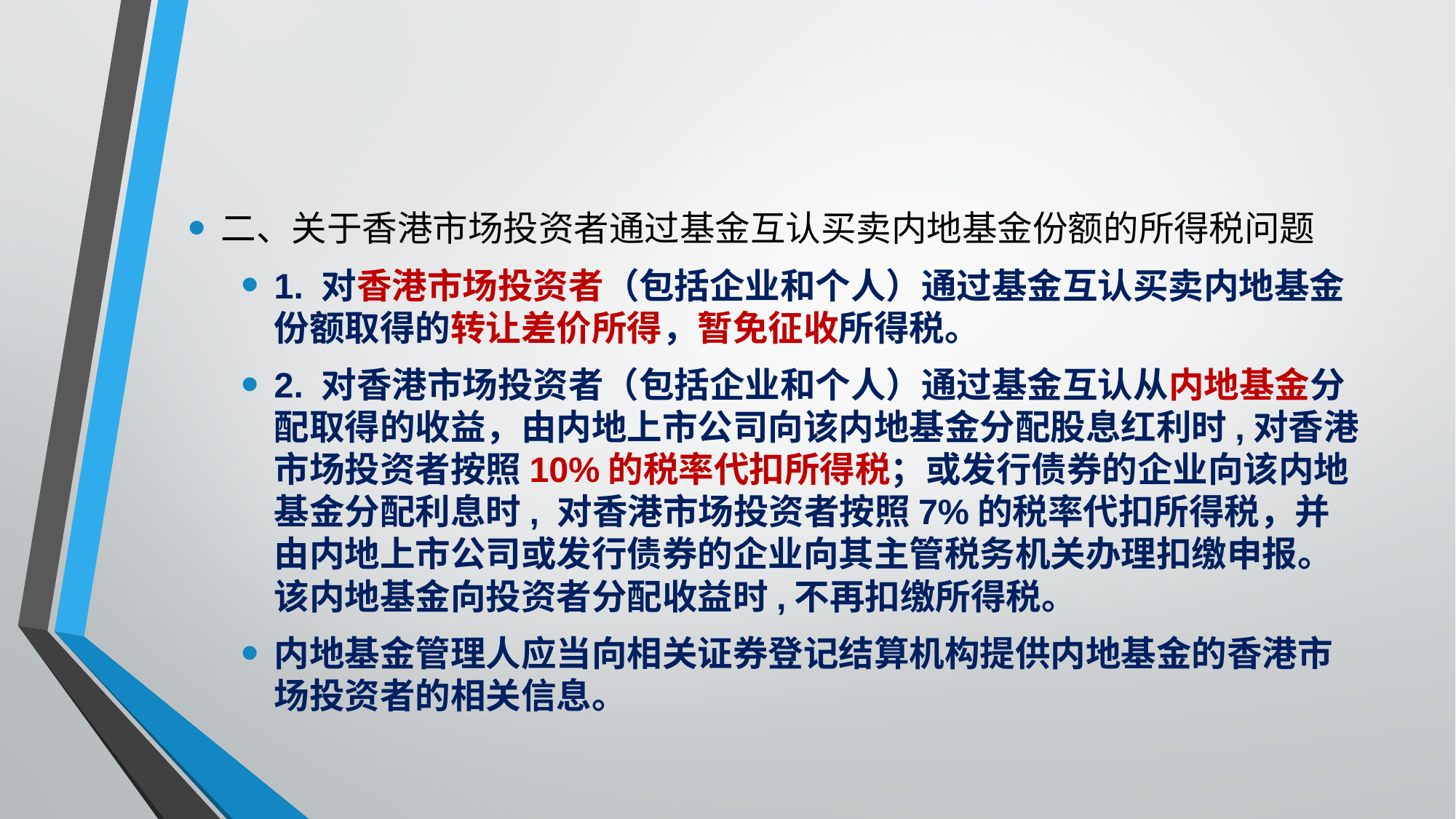

#
二、关于香港市场投资者通过基金互认买卖内地基金份额的所得税问题
1. 对香港市场投资者（包括企业和个人）通过基金互认买卖内地基金份额取得的转让差价所得，暂免征收所得税。
2. 对香港市场投资者（包括企业和个人）通过基金互认从内地基金分配取得的收益，由内地上市公司向该内地基金分配股息红利时,对香港市场投资者按照10%的税率代扣所得税；或发行债券的企业向该内地基金分配利息时, 对香港市场投资者按照7%的税率代扣所得税，并由内地上市公司或发行债券的企业向其主管税务机关办理扣缴申报。该内地基金向投资者分配收益时,不再扣缴所得税。
内地基金管理人应当向相关证券登记结算机构提供内地基金的香港市场投资者的相关信息。